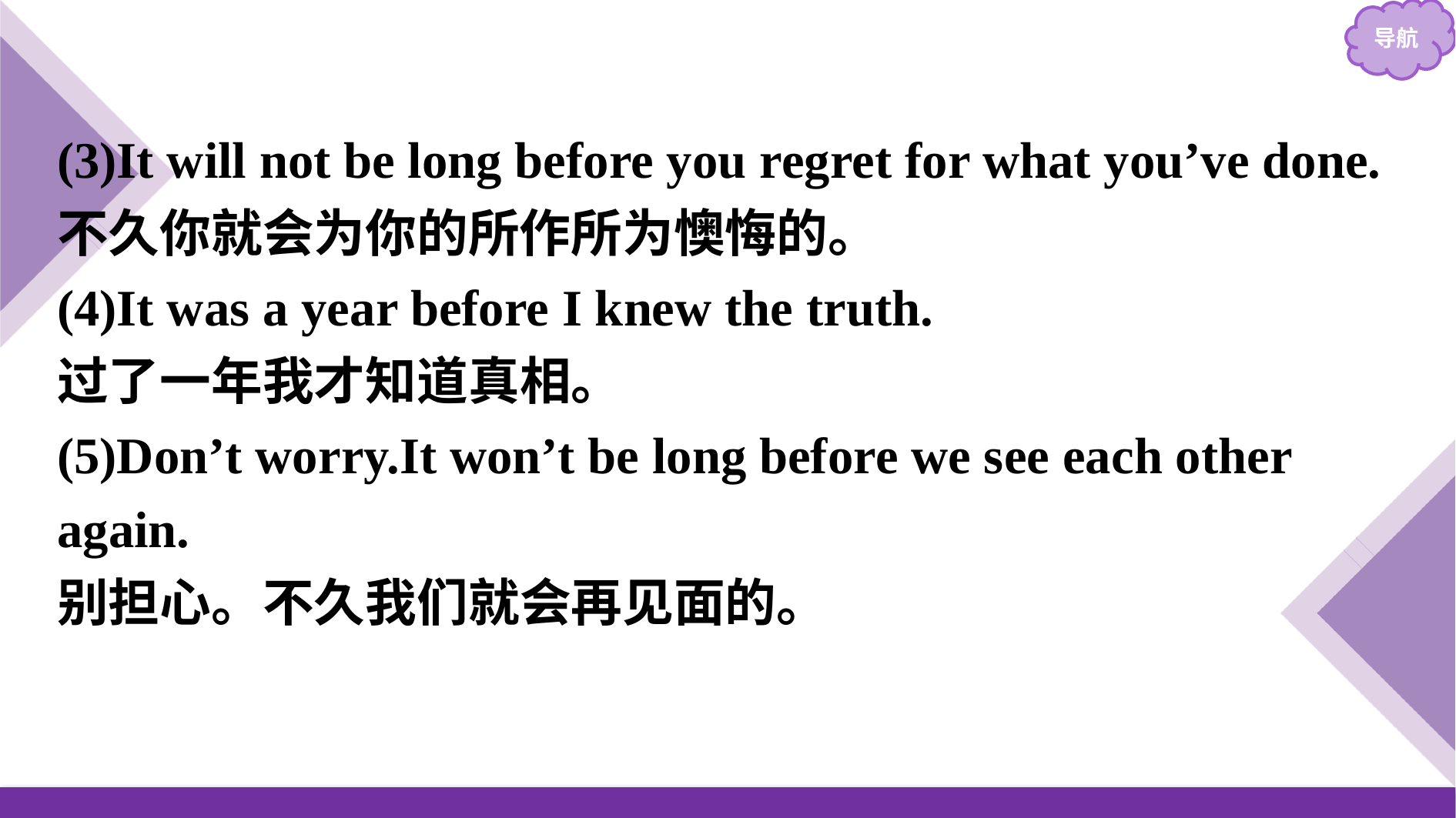

(3)It will not be long before you regret for what you’ve done.
不久你就会为你的所作所为懊悔的。
(4)It was a year before I knew the truth.
过了一年我才知道真相。
(5)Don’t worry.It won’t be long before we see each other again.
别担心。不久我们就会再见面的。